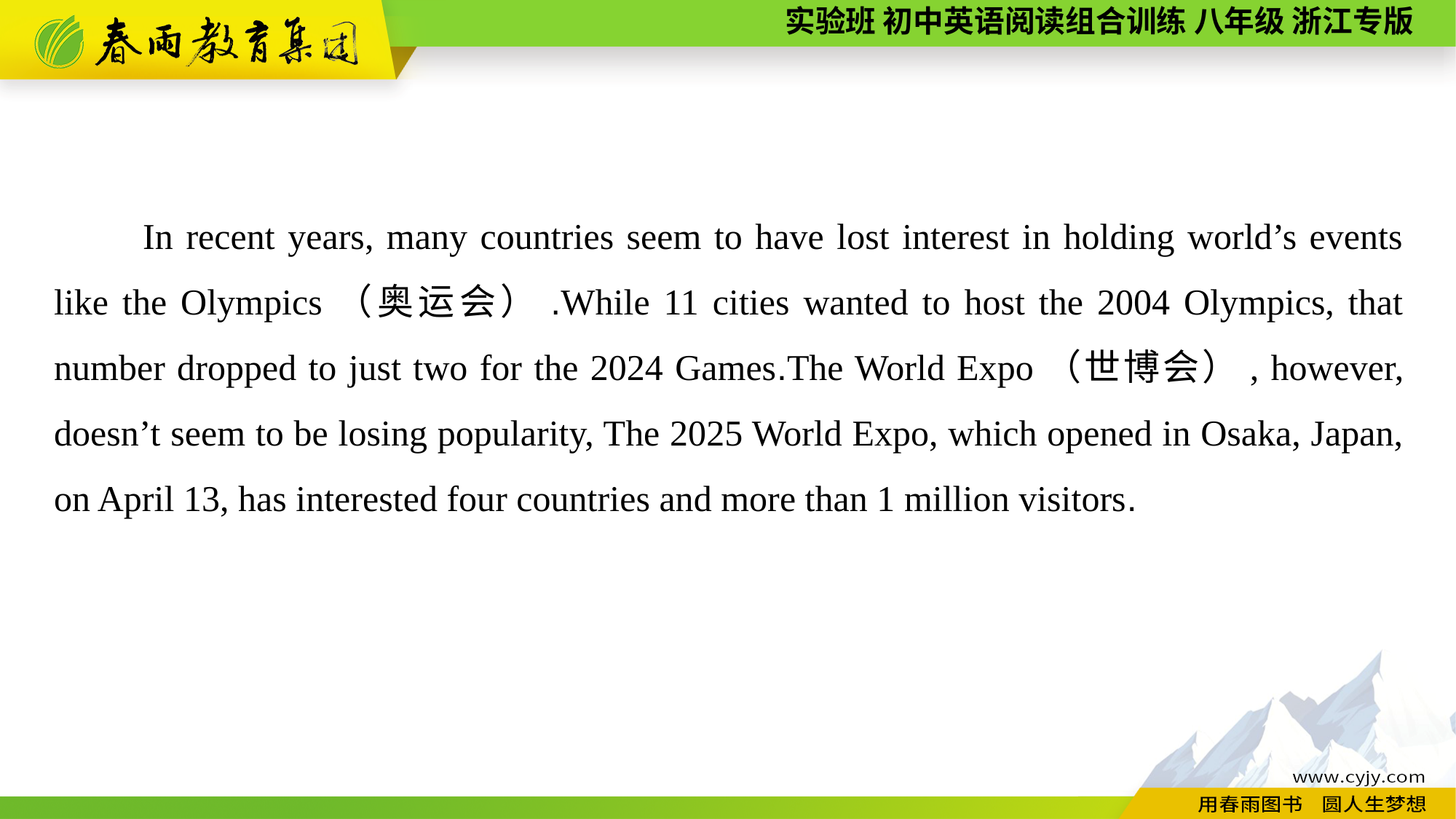

In recent years, many countries seem to have lost interest in holding world’s events like the Olympics（奥运会）.While 11 cities wanted to host the 2004 Olympics, that number dropped to just two for the 2024 Games.The World Expo（世博会）, however, doesn’t seem to be losing popularity, The 2025 World Expo, which opened in Osaka, Japan, on April 13, has interested four countries and more than 1 million visitors.